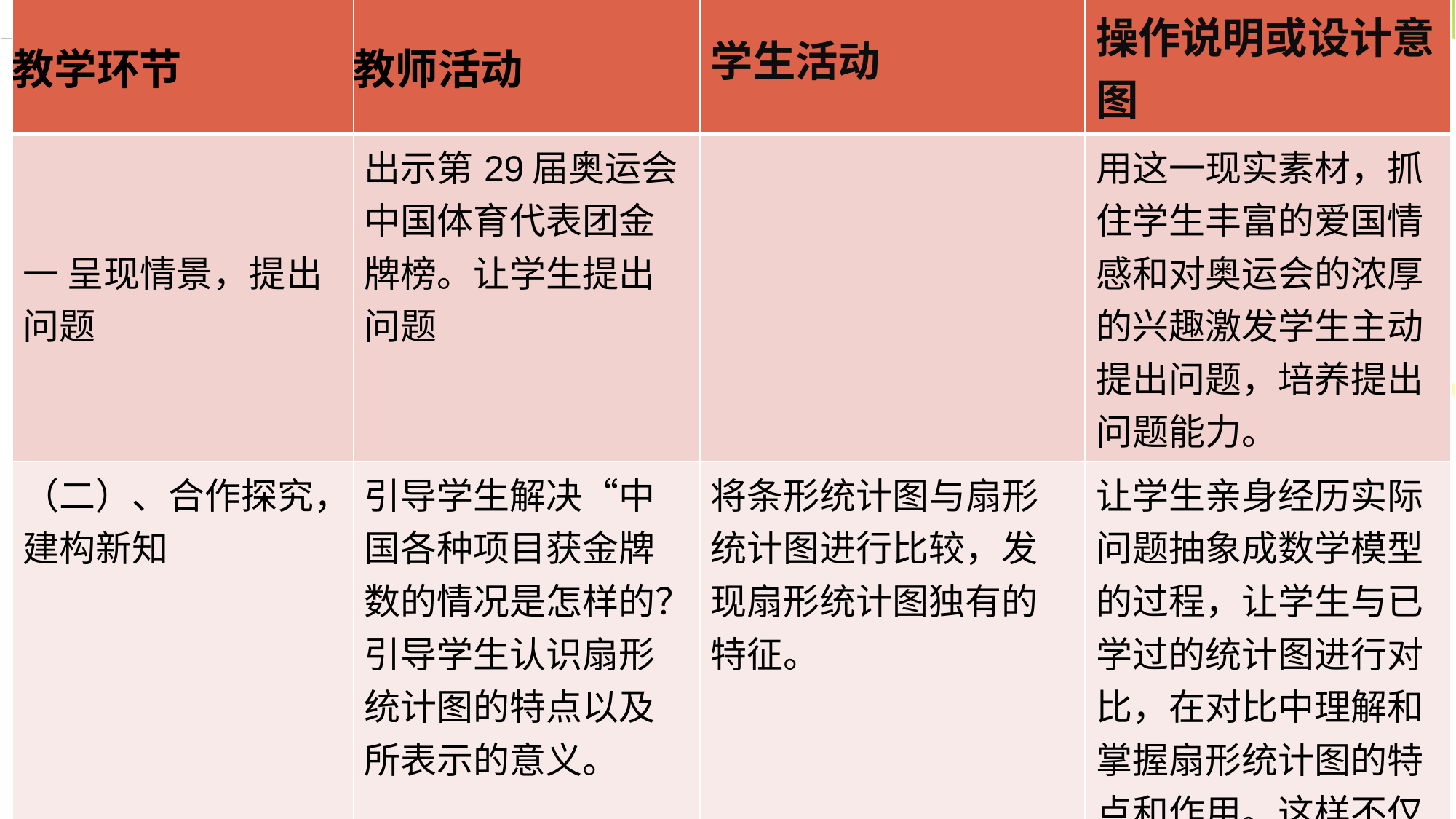

| 教学环节 | 教师活动 | 学生活动 | 操作说明或设计意图 |
| --- | --- | --- | --- |
| 一 呈现情景，提出问题 | 出示第29届奥运会中国体育代表团金牌榜。让学生提出问题 |  | 用这一现实素材，抓住学生丰富的爱国情感和对奥运会的浓厚的兴趣激发学生主动提出问题，培养提出问题能力。 |
| （二）、合作探究，建构新知 | 引导学生解决“中国各种项目获金牌数的情况是怎样的？引导学生认识扇形统计图的特点以及所表示的意义。 | 将条形统计图与扇形统计图进行比较，发现扇形统计图独有的特征。 | 让学生亲身经历实际问题抽象成数学模型的过程，让学生与已学过的统计图进行对比，在对比中理解和掌握扇形统计图的特点和作用。这样不仅有助于学生对扇形统计图的理解和掌握，而且通过对比学生还会进一步理解每种统计图都有它独特的作用 |
| （三）、巩固新知，深化理解 | 件出示达标检测题，全班交流以巩固所学的新知识。 | 学生独立完成作业 | 学生从课堂中所学的知识，如果不及时巩固、复习，与实践没有结合起来，就会稍纵即逝，因此设计合理的有效地练习是必须的。 |
| 四）、课堂小结 | 提出通过这节课的学习，你有什么收获? | 学生交流收获，教师将重点指出。 | 这个环节给了学生充分参与课堂的机会，可以培养学习总结概括能力，也会让学生自我评价学习效果。也利于学生掌握学生学习情况。 |
#